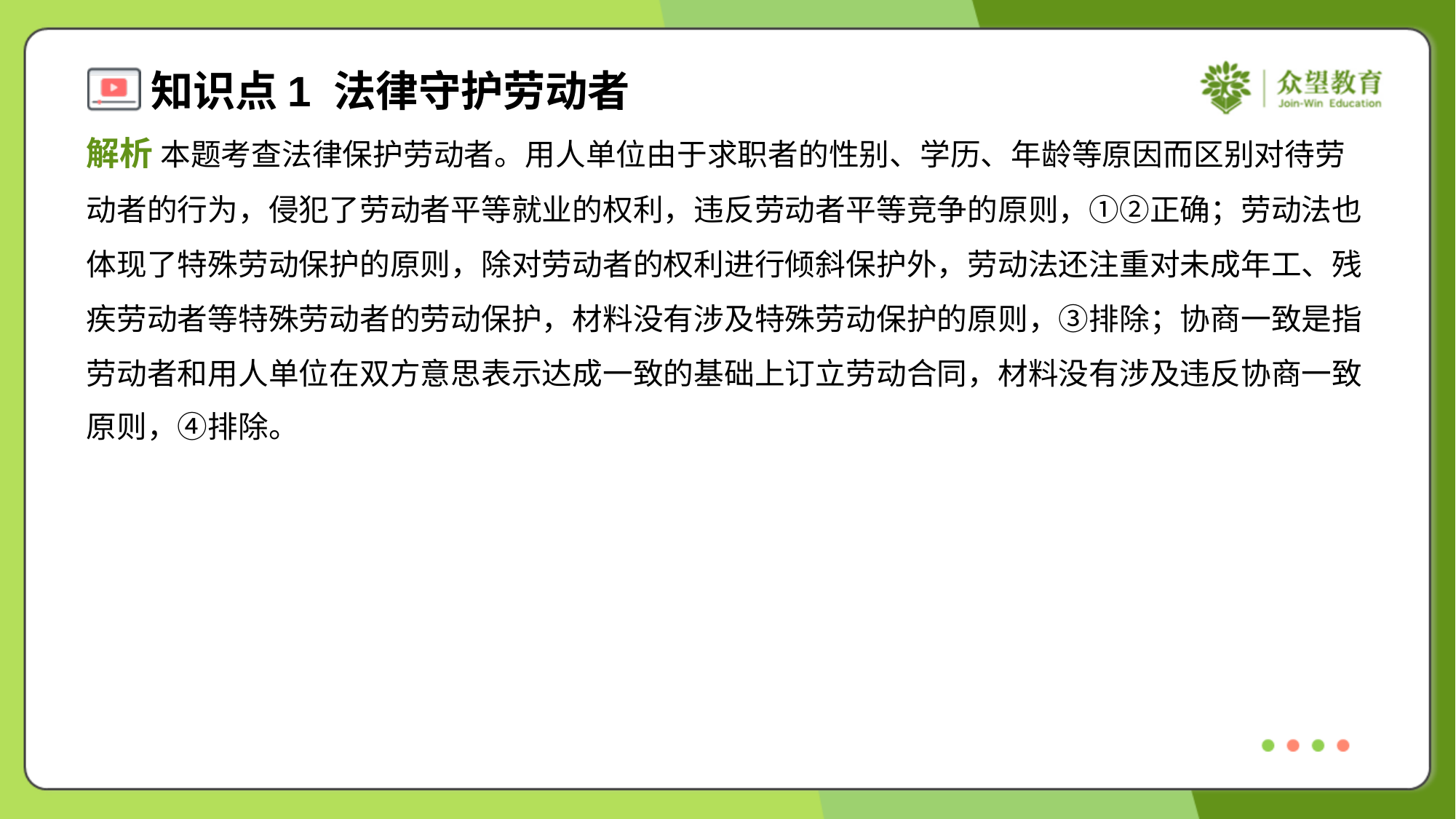

解析 本题考查法律保护劳动者。用人单位由于求职者的性别、学历、年龄等原因而区别对待劳
动者的行为，侵犯了劳动者平等就业的权利，违反劳动者平等竞争的原则，①②正确；劳动法也
体现了特殊劳动保护的原则，除对劳动者的权利进行倾斜保护外，劳动法还注重对未成年工、残
疾劳动者等特殊劳动者的劳动保护，材料没有涉及特殊劳动保护的原则，③排除；协商一致是指
劳动者和用人单位在双方意思表示达成一致的基础上订立劳动合同，材料没有涉及违反协商一致
原则，④排除。